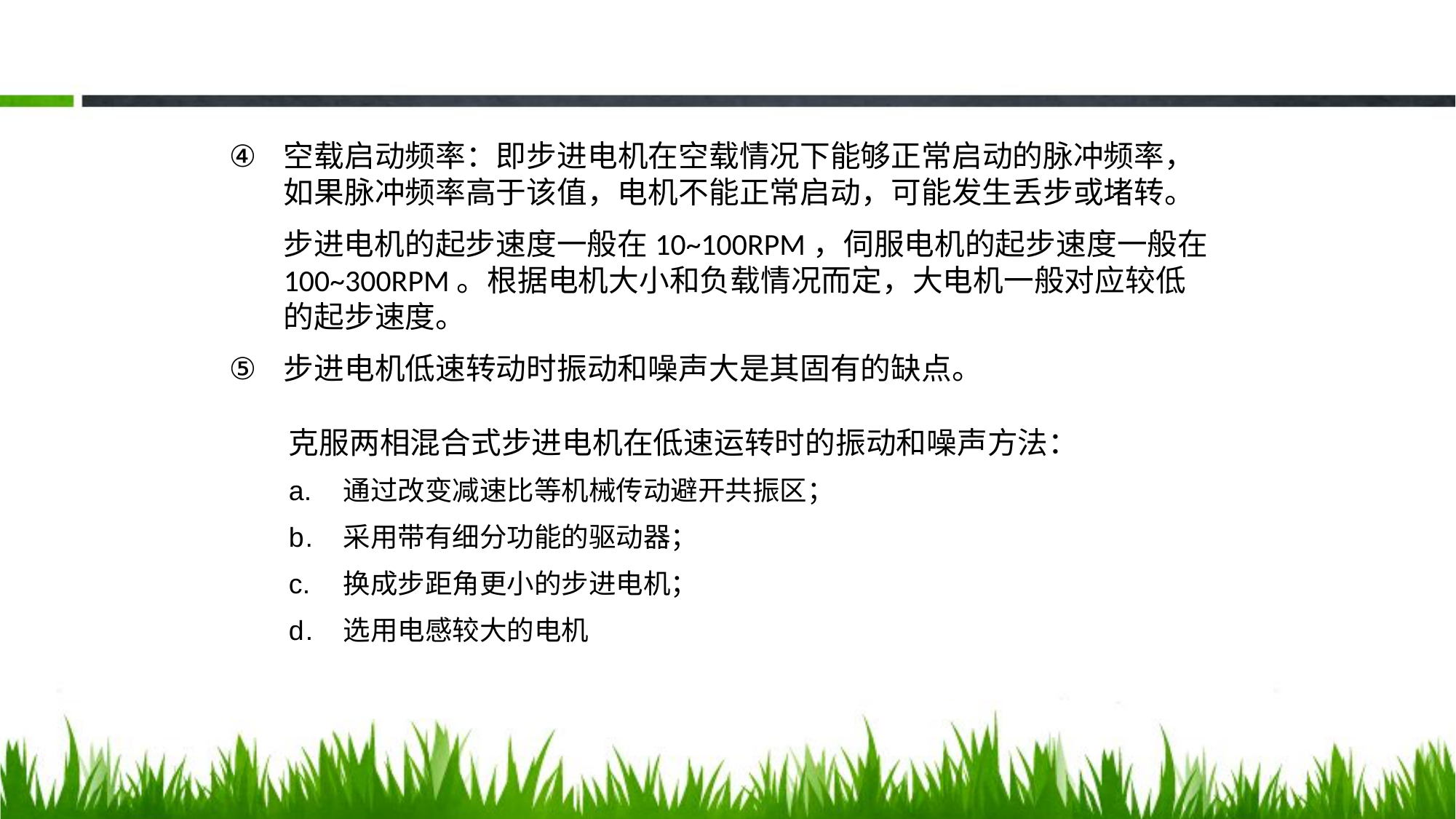

空载启动频率：即步进电机在空载情况下能够正常启动的脉冲频率，如果脉冲频率高于该值，电机不能正常启动，可能发生丢步或堵转。
       步进电机的起步速度一般在10~100RPM，伺服电机的起步速度一般在100~300RPM。根据电机大小和负载情况而定，大电机一般对应较低的起步速度。
步进电机低速转动时振动和噪声大是其固有的缺点。
克服两相混合式步进电机在低速运转时的振动和噪声方法：
通过改变减速比等机械传动避开共振区；
采用带有细分功能的驱动器；
换成步距角更小的步进电机；
选用电感较大的电机